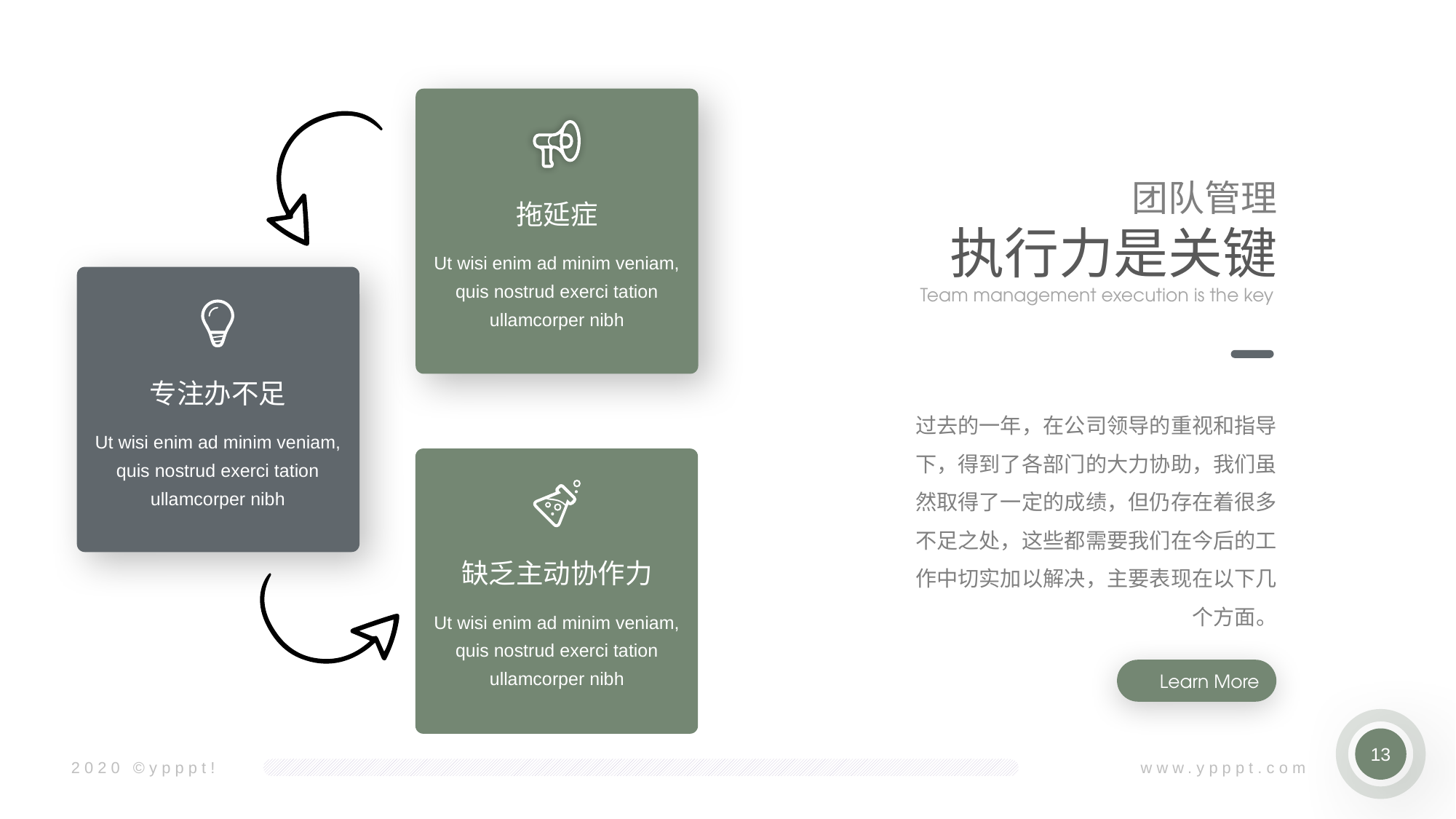

团队管理
执行力是关键
拖延症
Ut wisi enim ad minim veniam, quis nostrud exerci tation ullamcorper nibh

Team management execution is the key

专注办不足
过去的一年，在公司领导的重视和指导下，得到了各部门的大力协助，我们虽然取得了一定的成绩，但仍存在着很多不足之处，这些都需要我们在今后的工作中切实加以解决，主要表现在以下几个方面。
Ut wisi enim ad minim veniam, quis nostrud exerci tation ullamcorper nibh

缺乏主动协作力

Ut wisi enim ad minim veniam, quis nostrud exerci tation ullamcorper nibh
Learn More

13
2020 ©ypppt!
www.ypppt.com